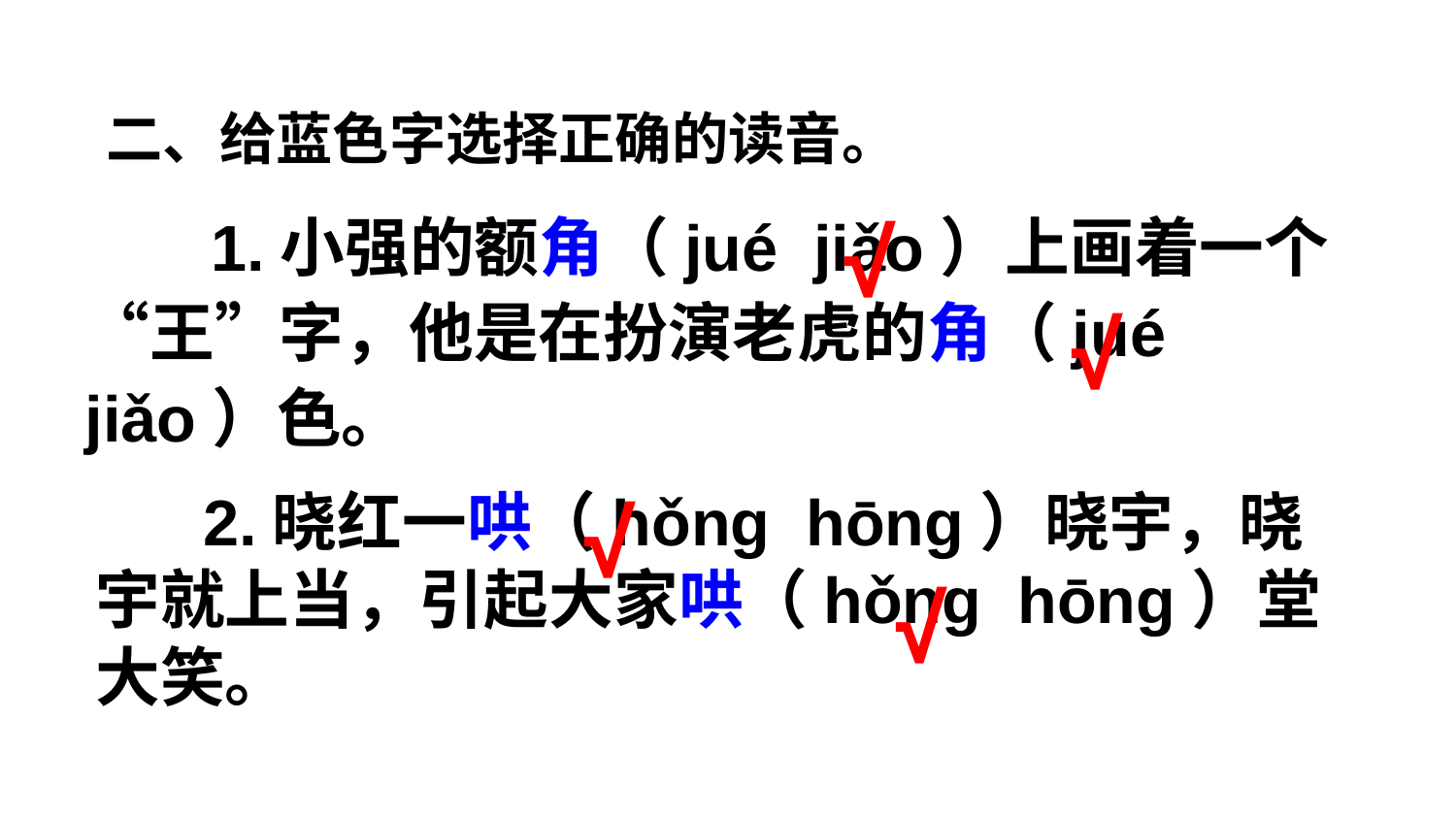

二、给蓝色字选择正确的读音。
√
       1.小强的额角（jué  jiǎo）上画着一个“王”字，他是在扮演老虎的角（jué  jiǎo）色。
√
√
      2.晓红一哄（hǒng  hōng）晓宇，晓宇就上当，引起大家哄（hǒng  hōng）堂大笑。
√